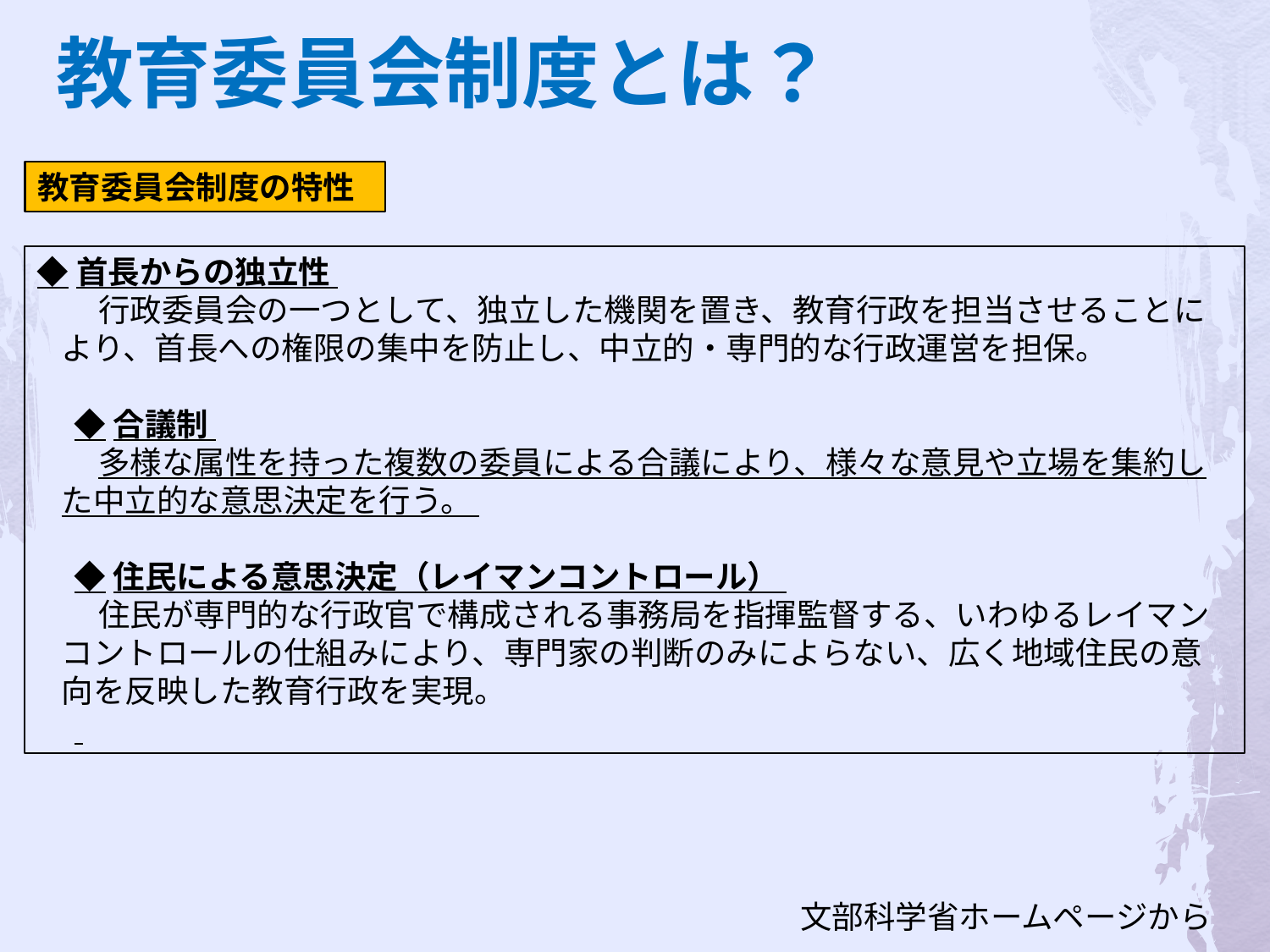

教育委員会制度とは？
教育委員会制度の特性
◆首長からの独立性
行政委員会の一つとして、独立した機関を置き、教育行政を担当させることにより、首長への権限の集中を防止し、中立的・専門的な行政運営を担保。

◆合議制
多様な属性を持った複数の委員による合議により、様々な意見や立場を集約した中立的な意思決定を行う。

◆住民による意思決定（レイマンコントロール）
住民が専門的な行政官で構成される事務局を指揮監督する、いわゆるレイマンコントロールの仕組みにより、専門家の判断のみによらない、広く地域住民の意向を反映した教育行政を実現。

文部科学省ホームページから